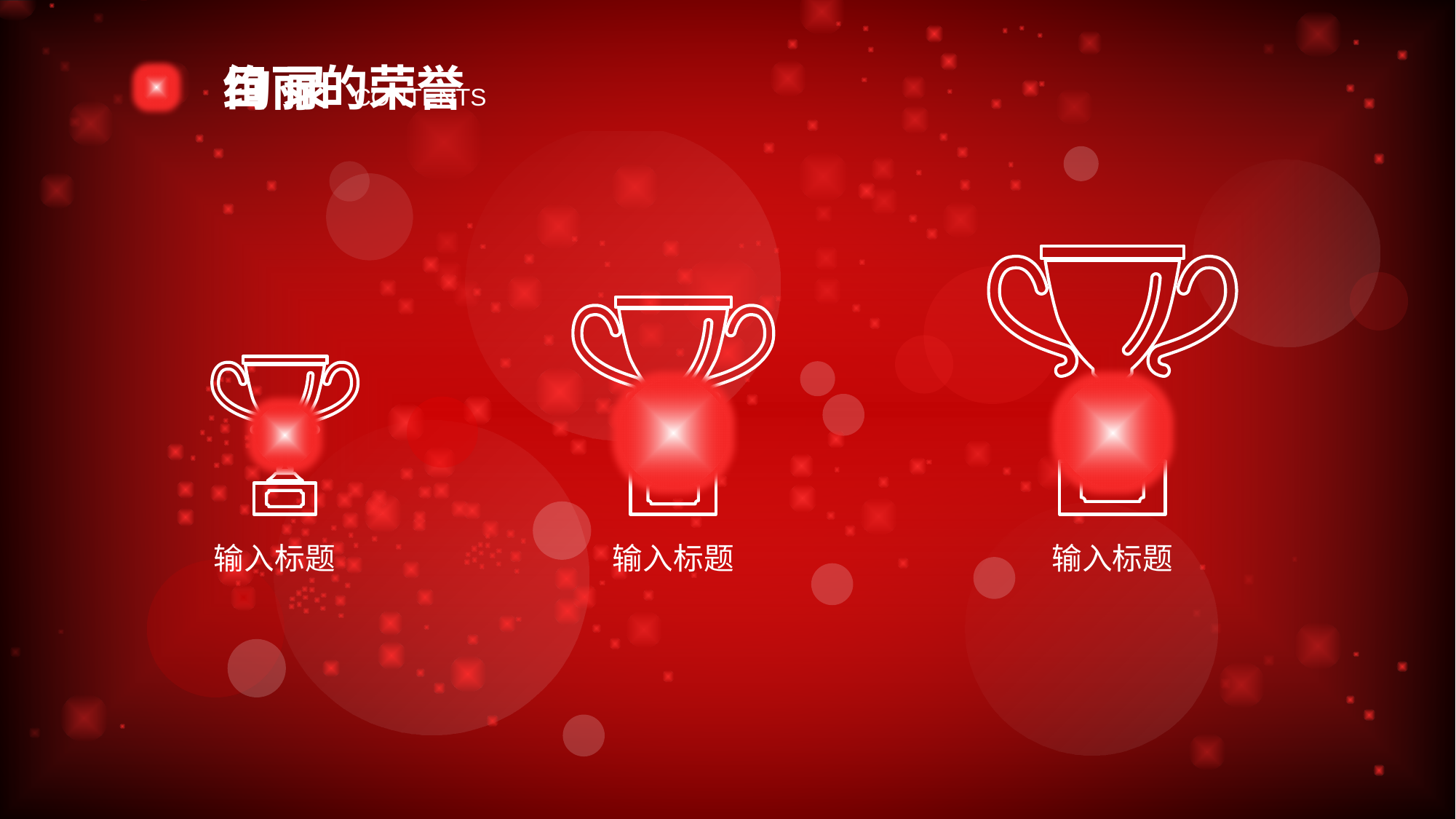

绚丽的荣誉
目 录 CONTENTS

输入标题
输入标题
输入标题